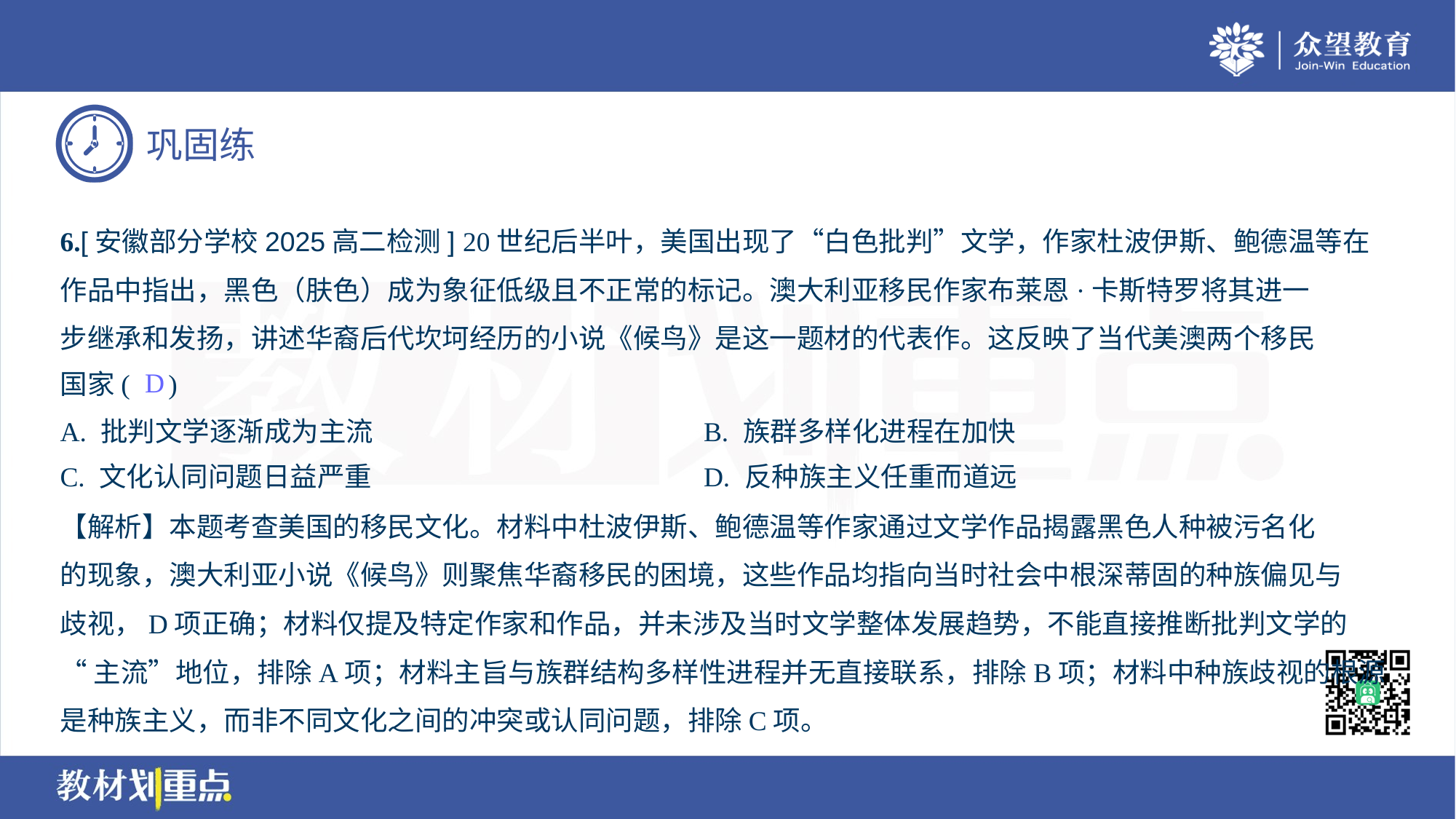

6.[安徽部分学校2025高二检测] 20世纪后半叶，美国出现了“白色批判”文学，作家杜波伊斯、鲍德温等在
作品中指出，黑色（肤色）成为象征低级且不正常的标记。澳大利亚移民作家布莱恩·卡斯特罗将其进一
步继承和发扬，讲述华裔后代坎坷经历的小说《候鸟》是这一题材的代表作。这反映了当代美澳两个移民
国家(     )
D
A. 批判文学逐渐成为主流	B. 族群多样化进程在加快
C. 文化认同问题日益严重	D. 反种族主义任重而道远
【解析】本题考查美国的移民文化。材料中杜波伊斯、鲍德温等作家通过文学作品揭露黑色人种被污名化
的现象，澳大利亚小说《候鸟》则聚焦华裔移民的困境，这些作品均指向当时社会中根深蒂固的种族偏见与
歧视，D项正确；材料仅提及特定作家和作品，并未涉及当时文学整体发展趋势，不能直接推断批判文学的
“主流”地位，排除A项；材料主旨与族群结构多样性进程并无直接联系，排除B项；材料中种族歧视的根源
是种族主义，而非不同文化之间的冲突或认同问题，排除C项。